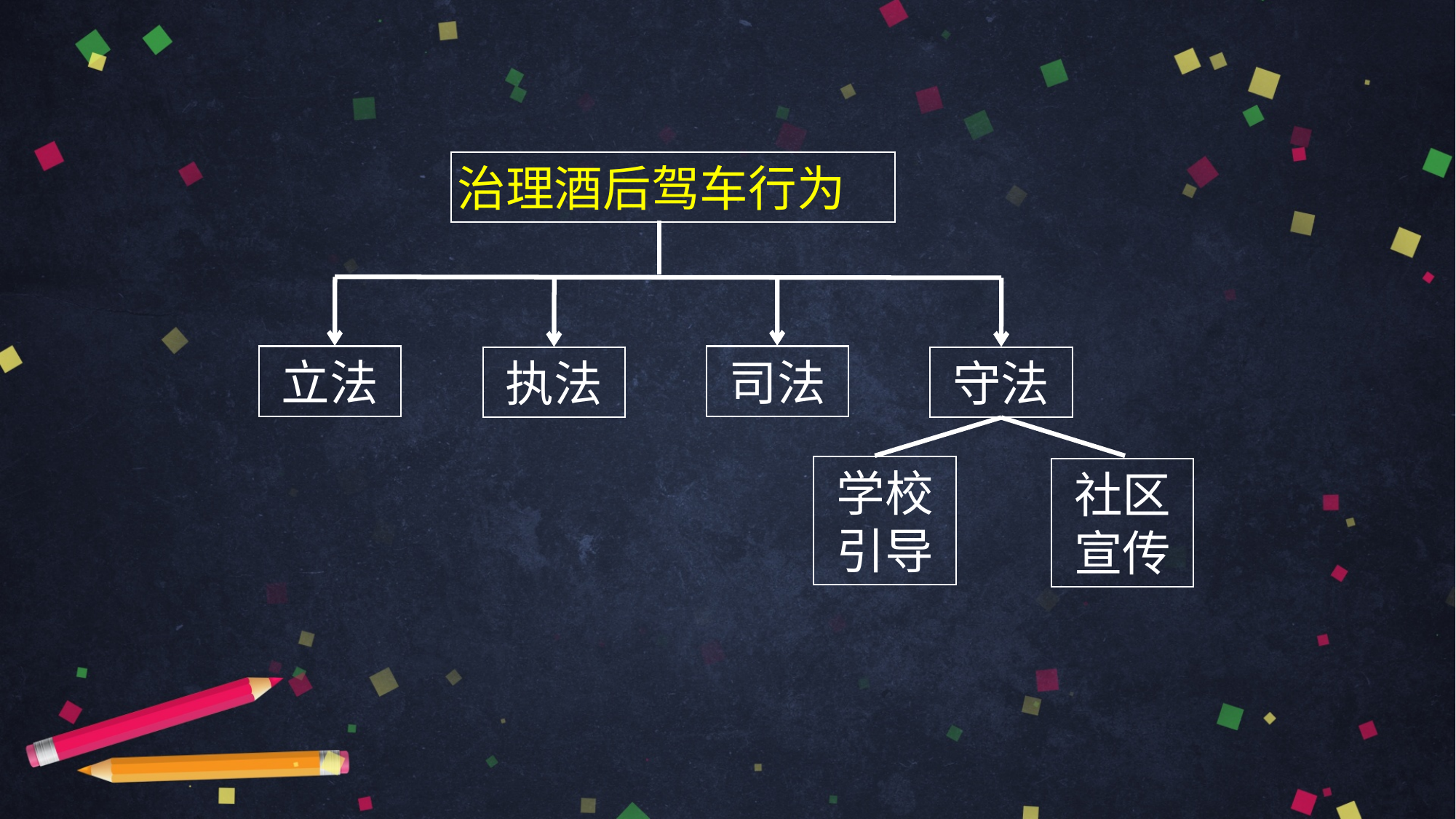

治理酒后驾车行为
立法
司法
执法
守法
学校引导
社区宣传